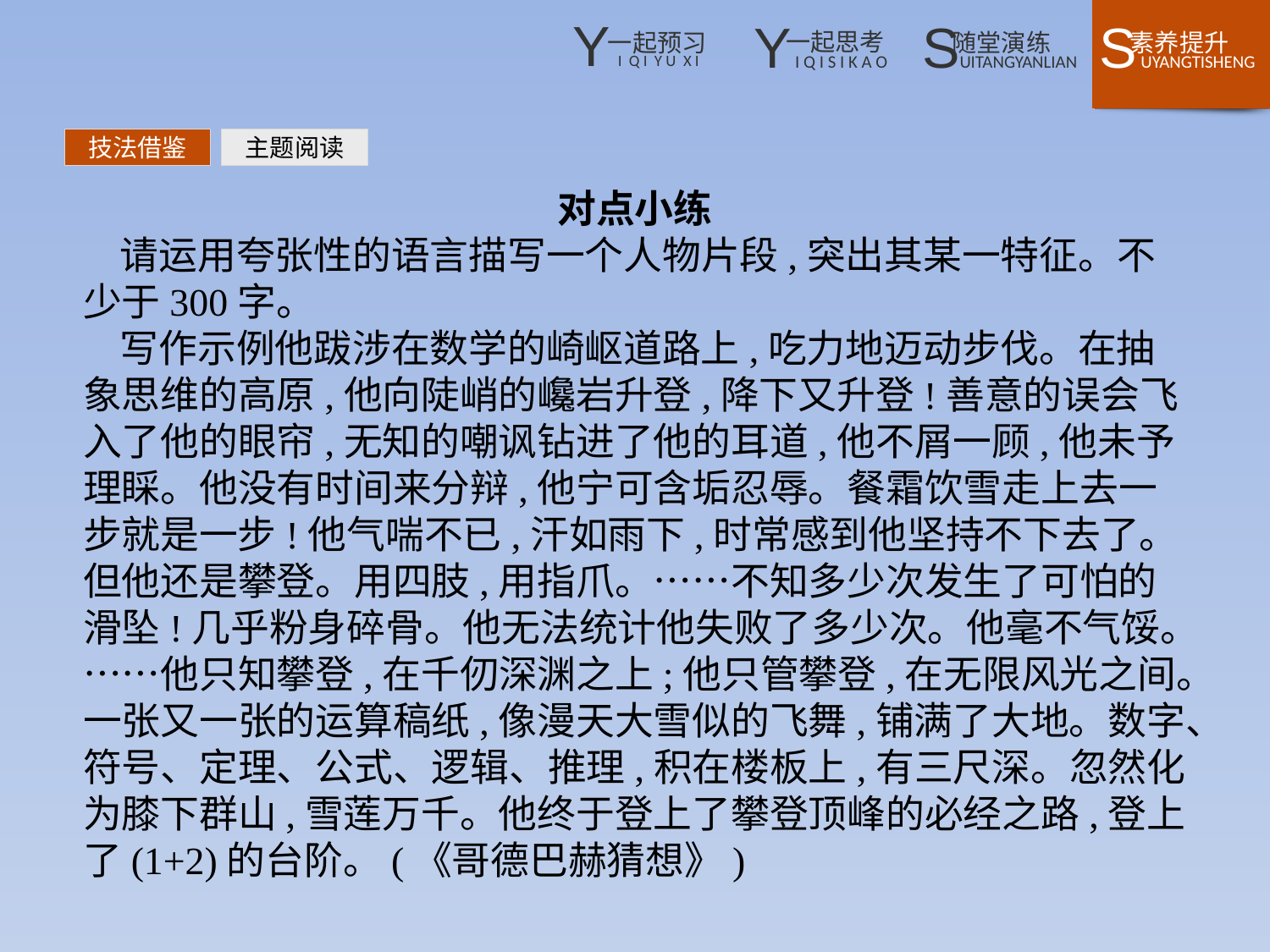

技法借鉴
主题阅读
对点小练
请运用夸张性的语言描写一个人物片段,突出其某一特征。不少于300字。
写作示例他跋涉在数学的崎岖道路上,吃力地迈动步伐。在抽象思维的高原,他向陡峭的巉岩升登,降下又升登!善意的误会飞入了他的眼帘,无知的嘲讽钻进了他的耳道,他不屑一顾,他未予理睬。他没有时间来分辩,他宁可含垢忍辱。餐霜饮雪走上去一步就是一步!他气喘不已,汗如雨下,时常感到他坚持不下去了。但他还是攀登。用四肢,用指爪。……不知多少次发生了可怕的滑坠!几乎粉身碎骨。他无法统计他失败了多少次。他毫不气馁。……他只知攀登,在千仞深渊之上;他只管攀登,在无限风光之间。一张又一张的运算稿纸,像漫天大雪似的飞舞,铺满了大地。数字、符号、定理、公式、逻辑、推理,积在楼板上,有三尺深。忽然化为膝下群山,雪莲万千。他终于登上了攀登顶峰的必经之路,登上了(1+2)的台阶。(《哥德巴赫猜想》)